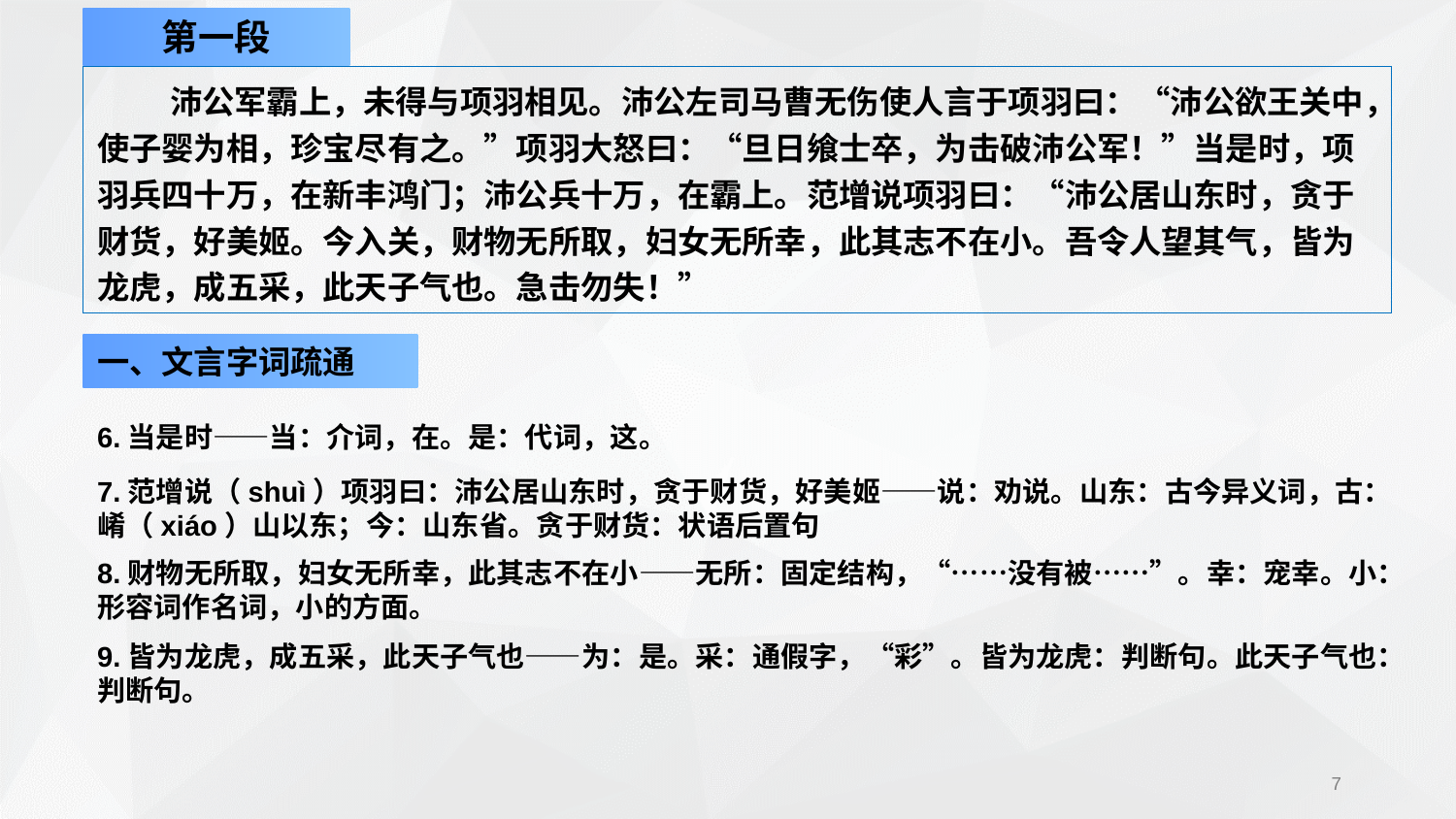

第一段
沛公军霸上，未得与项羽相见。沛公左司马曹无伤使人言于项羽曰：“沛公欲王关中，使子婴为相，珍宝尽有之。”项羽大怒曰：“旦日飨士卒，为击破沛公军！”当是时，项羽兵四十万，在新丰鸿门；沛公兵十万，在霸上。范增说项羽曰：“沛公居山东时，贪于财货，好美姬。今入关，财物无所取，妇女无所幸，此其志不在小。吾令人望其气，皆为龙虎，成五采，此天子气也。急击勿失！”
一、文言字词疏通
6.当是时——当：介词，在。是：代词，这。
7.范增说（shuì）项羽曰：沛公居山东时，贪于财货，好美姬——说：劝说。山东：古今异义词，古：崤（xiáo）山以东；今：山东省。贪于财货：状语后置句
8.财物无所取，妇女无所幸，此其志不在小——无所：固定结构，“……没有被……”。幸：宠幸。小：形容词作名词，小的方面。
9.皆为龙虎，成五采，此天子气也——为：是。采：通假字，“彩”。皆为龙虎：判断句。此天子气也：判断句。
7